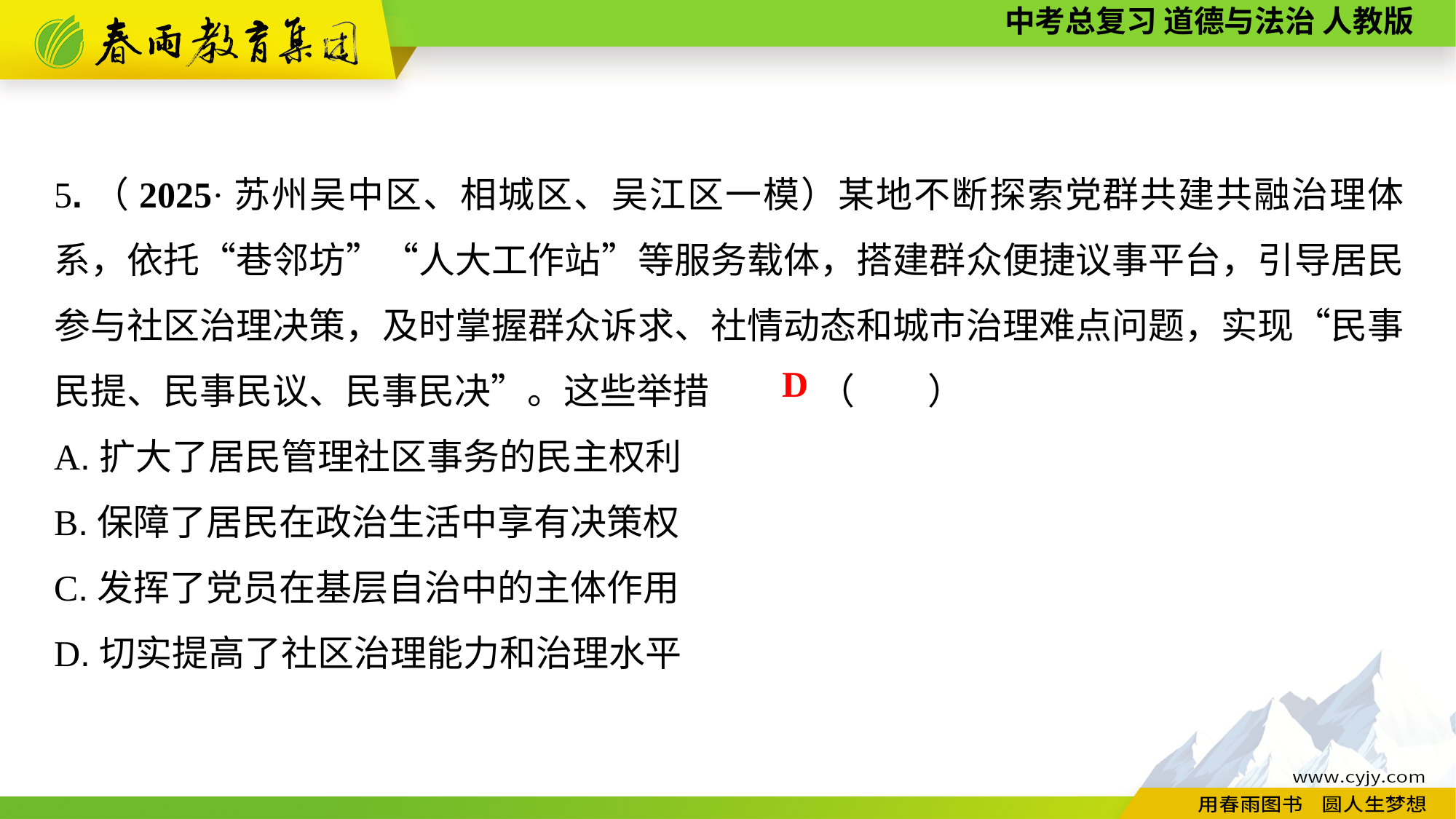

5.（2025·苏州吴中区、相城区、吴江区一模）某地不断探索党群共建共融治理体系，依托“巷邻坊”“人大工作站”等服务载体，搭建群众便捷议事平台，引导居民参与社区治理决策，及时掌握群众诉求、社情动态和城市治理难点问题，实现“民事民提、民事民议、民事民决”。这些举措	（　　）
A.扩大了居民管理社区事务的民主权利
B.保障了居民在政治生活中享有决策权
C.发挥了党员在基层自治中的主体作用
D.切实提高了社区治理能力和治理水平
D